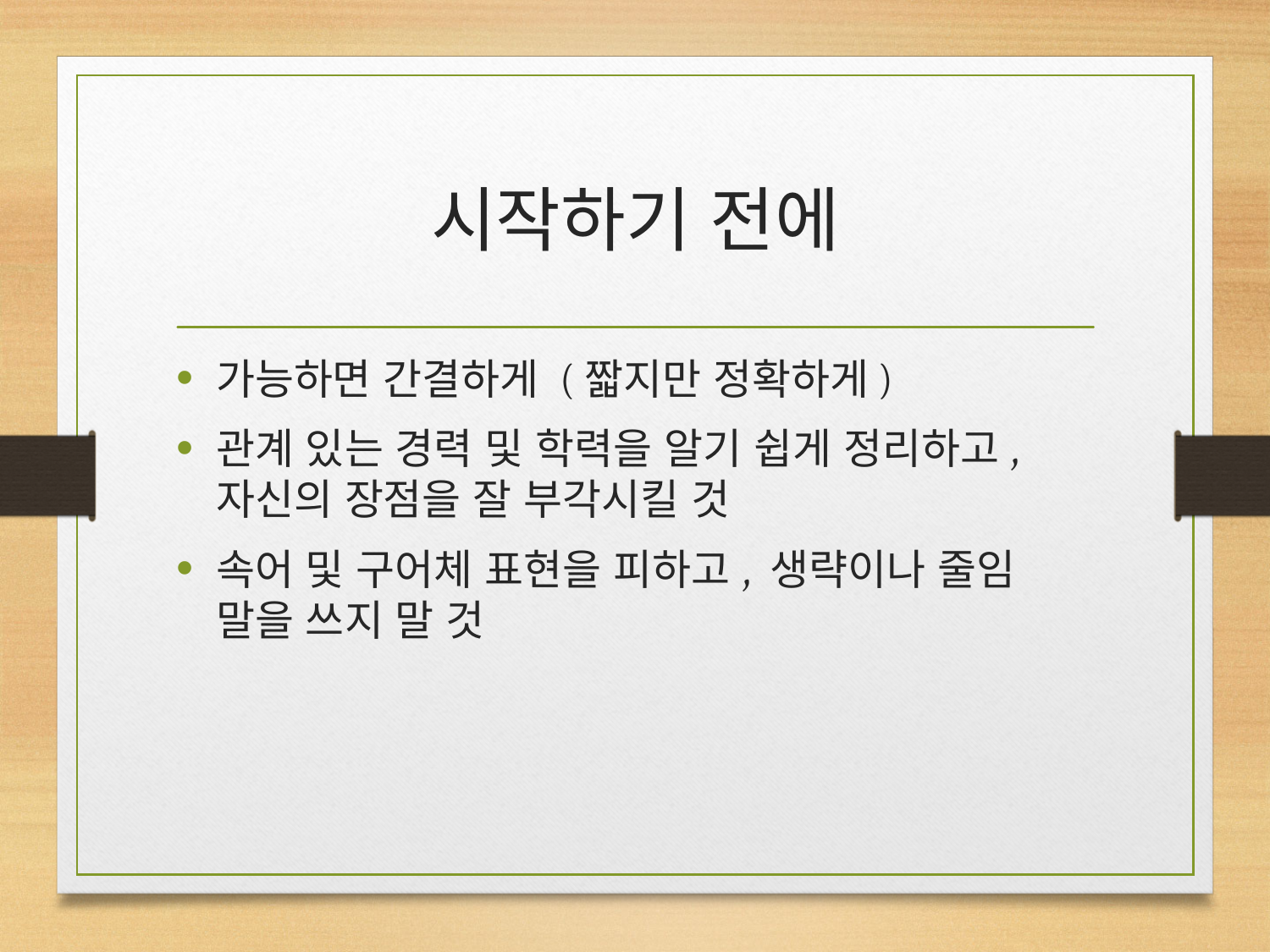

# 시작하기 전에
가능하면 간결하게 (짧지만 정확하게)
관계 있는 경력 및 학력을 알기 쉽게 정리하고, 자신의 장점을 잘 부각시킬 것
속어 및 구어체 표현을 피하고, 생략이나 줄임 말을 쓰지 말 것